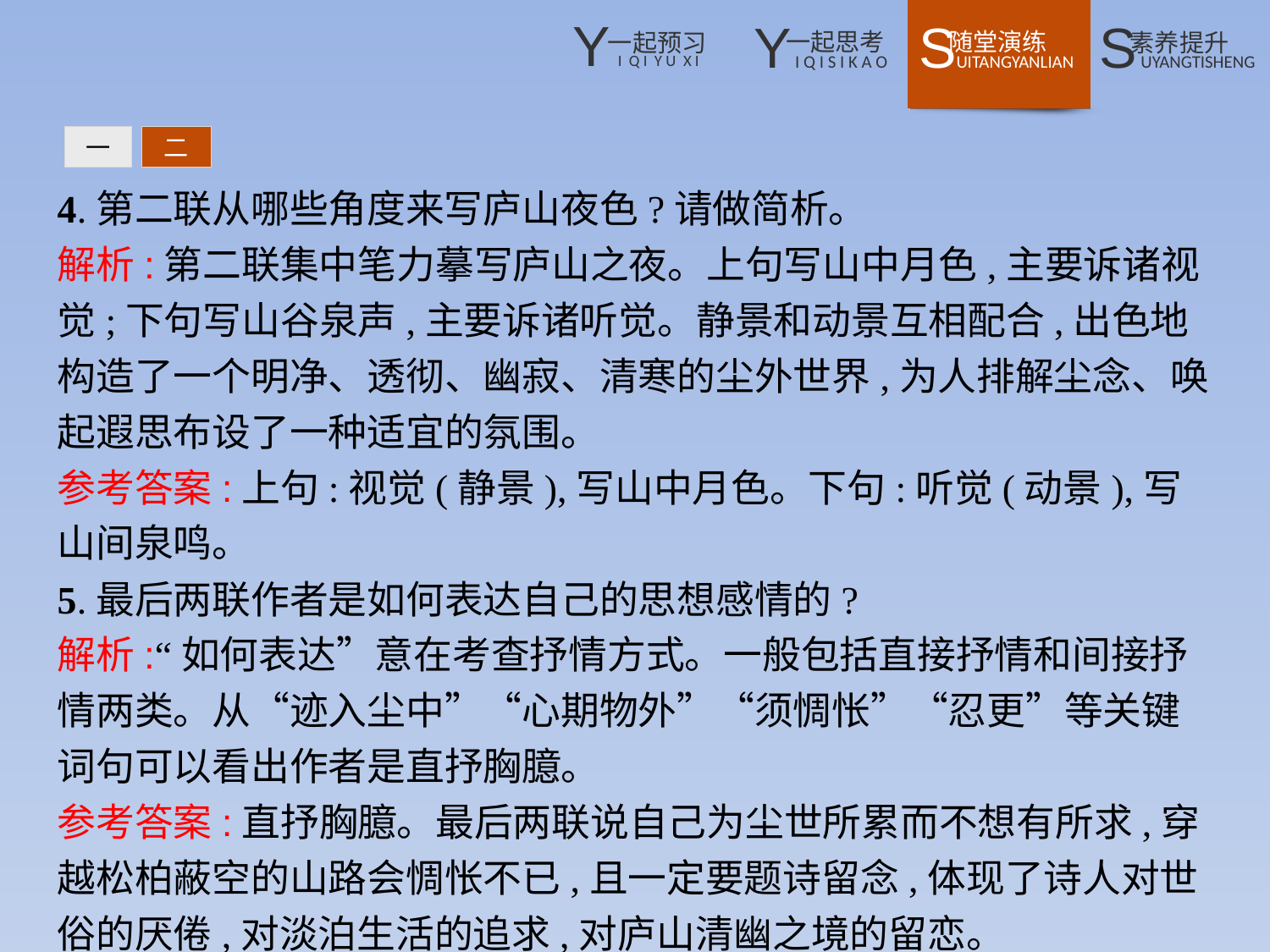

一
二
4.第二联从哪些角度来写庐山夜色?请做简析。
解析:第二联集中笔力摹写庐山之夜。上句写山中月色,主要诉诸视觉;下句写山谷泉声,主要诉诸听觉。静景和动景互相配合,出色地构造了一个明净、透彻、幽寂、清寒的尘外世界,为人排解尘念、唤起遐思布设了一种适宜的氛围。
参考答案:上句:视觉(静景),写山中月色。下句:听觉(动景),写山间泉鸣。
5.最后两联作者是如何表达自己的思想感情的?
解析:“如何表达”意在考查抒情方式。一般包括直接抒情和间接抒情两类。从“迹入尘中”“心期物外”“须惆怅”“忍更”等关键词句可以看出作者是直抒胸臆。
参考答案:直抒胸臆。最后两联说自己为尘世所累而不想有所求,穿越松柏蔽空的山路会惆怅不已,且一定要题诗留念,体现了诗人对世俗的厌倦,对淡泊生活的追求,对庐山清幽之境的留恋。